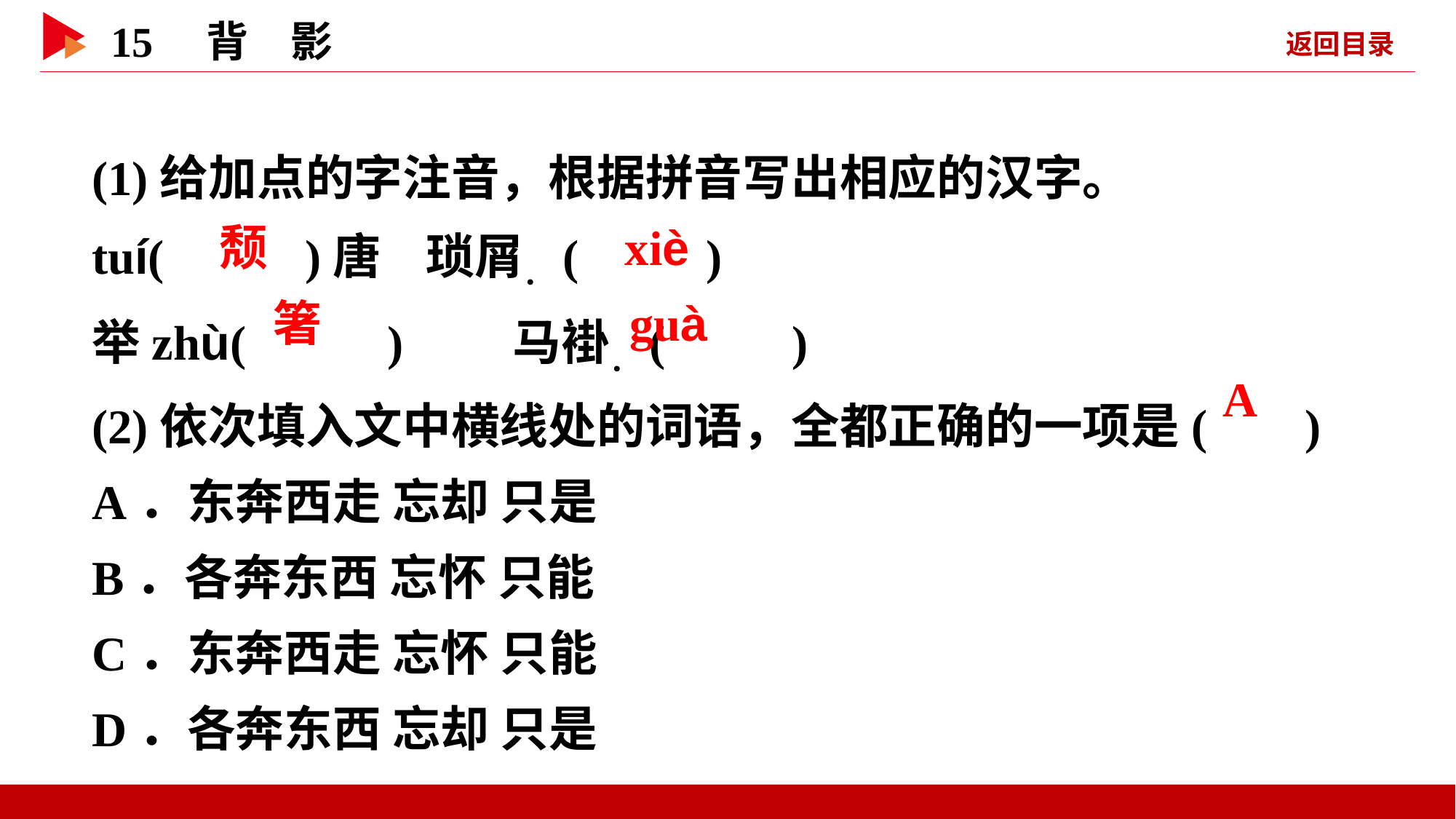

(1)给加点的字注音，根据拼音写出相应的汉字。
tuí(      )唐    琐屑．(          )
举zhù(      )        马褂．(          )
(2)依次填入文中横线处的词语，全都正确的一项是(        )
A．东奔西走 忘却 只是
B．各奔东西 忘怀 只能
C．东奔西走 忘怀 只能
D．各奔东西 忘却 只是
   颓
 xiè
   箸
 guà
   A